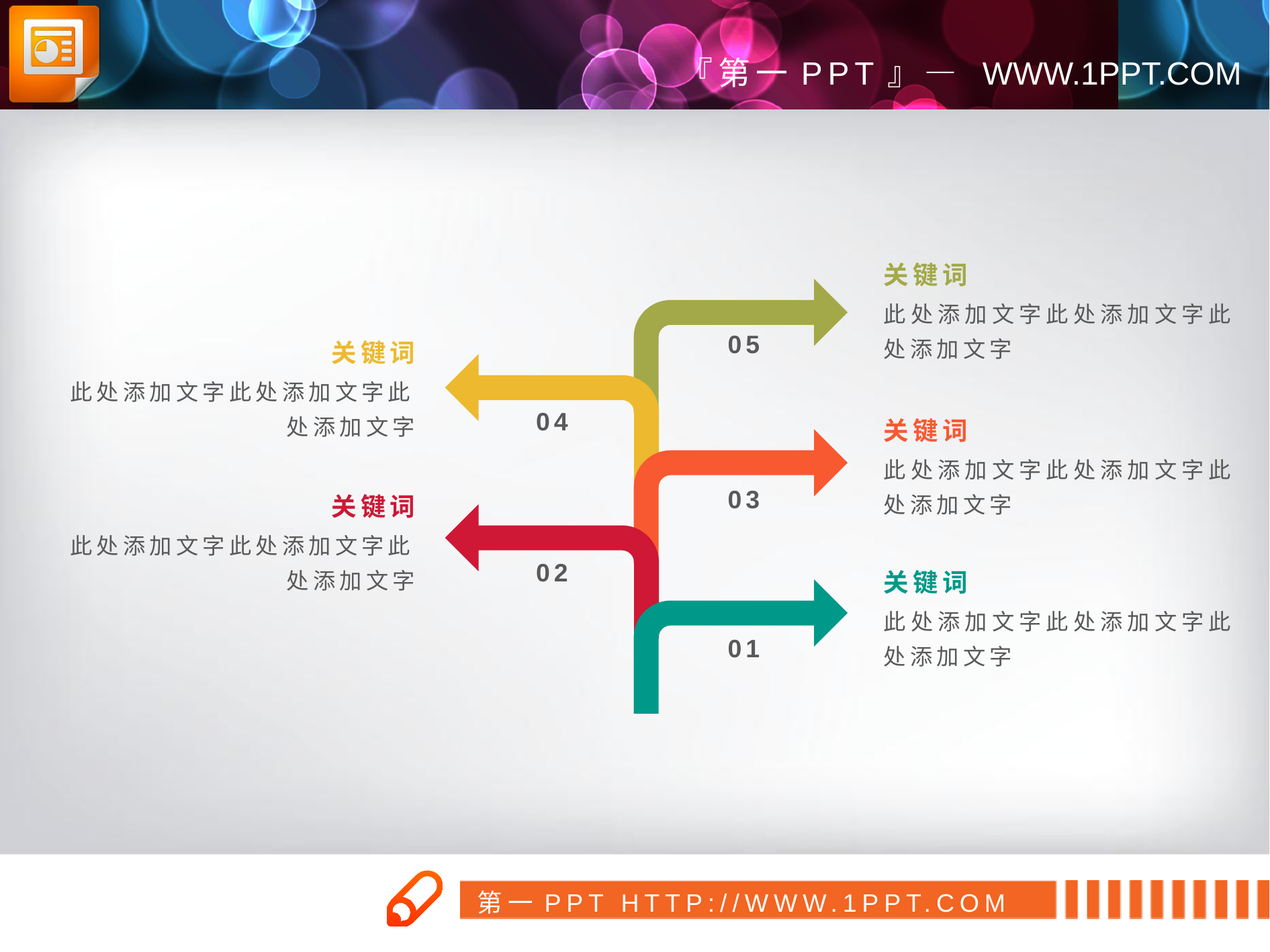

关键词

此处添加文字此处添加文字此处添加文字
关键词
05
此处添加文字此处添加文字此处添加文字
04
关键词
此处添加文字此处添加文字此处添加文字
关键词
03
此处添加文字此处添加文字此处添加文字
02
关键词
此处添加文字此处添加文字此处添加文字
01